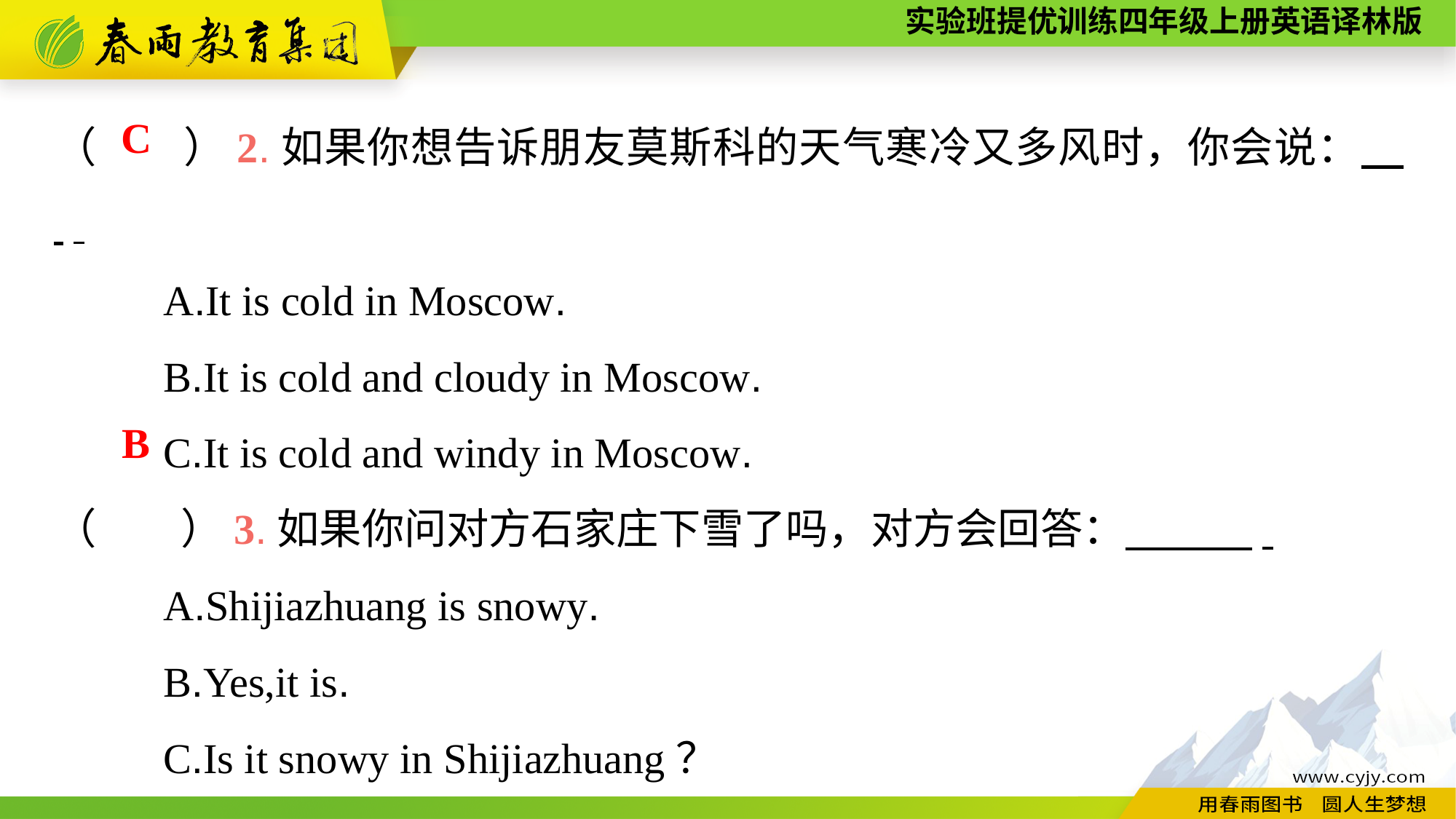

（　　）2.如果你想告诉朋友莫斯科的天气寒冷又多风时，你会说：　  .
	A.It is cold in Moscow.
	B.It is cold and cloudy in Moscow.
	C.It is cold and windy in Moscow.
（　　）3.如果你问对方石家庄下雪了吗，对方会回答：　　　.
	A.Shijiazhuang is snowy.
	B.Yes,it is.
	C.Is it snowy in Shijiazhuang？
C
B